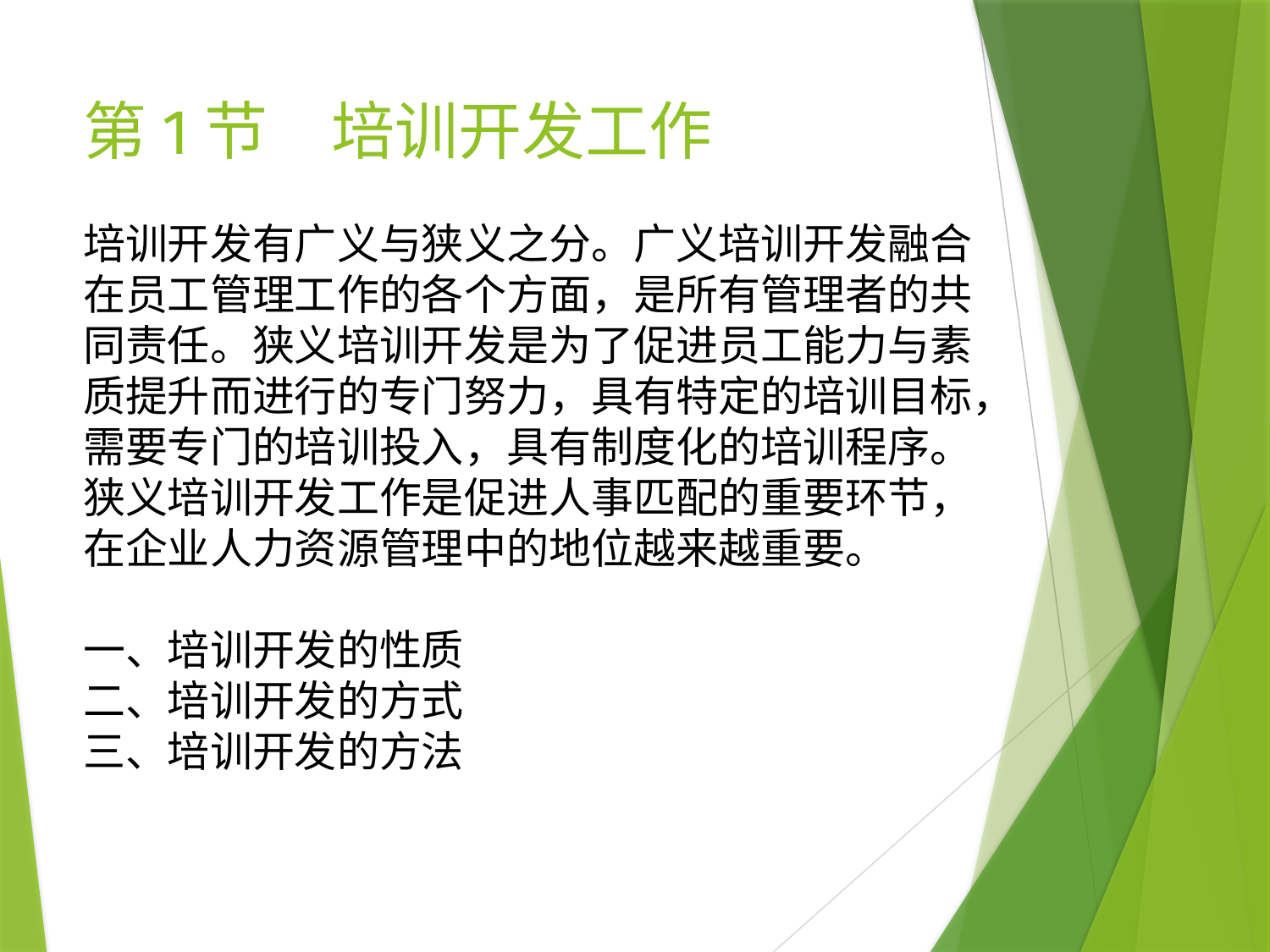

# 第1节　培训开发工作
培训开发有广义与狭义之分。广义培训开发融合在员工管理工作的各个方面，是所有管理者的共同责任。狭义培训开发是为了促进员工能力与素质提升而进行的专门努力，具有特定的培训目标，需要专门的培训投入，具有制度化的培训程序。狭义培训开发工作是促进人事匹配的重要环节，在企业人力资源管理中的地位越来越重要。

一、培训开发的性质
二、培训开发的方式
三、培训开发的方法